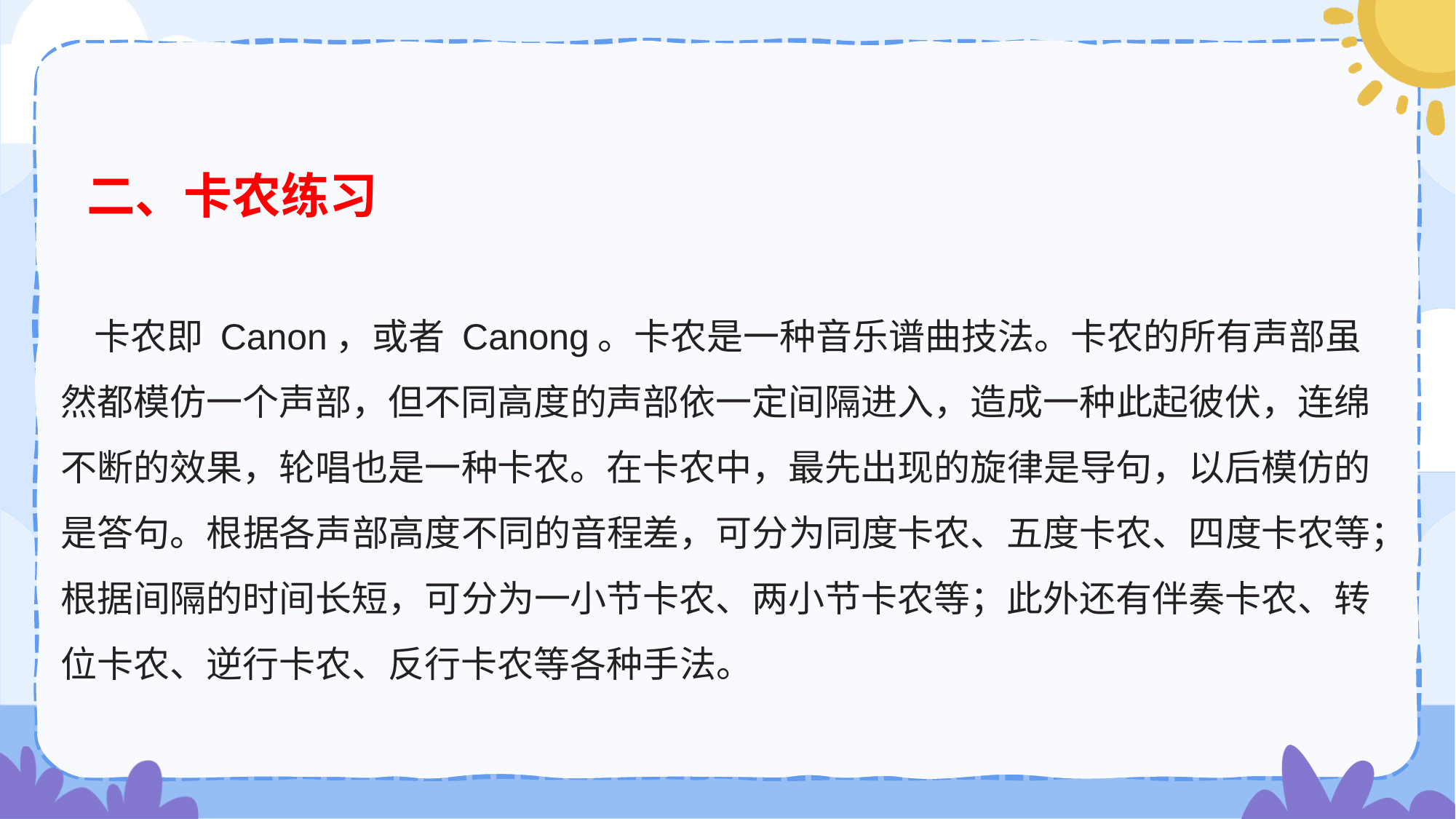

二、卡农练习
   卡农即 Canon，或者 Canong。卡农是一种音乐谱曲技法。卡农的所有声部虽然都模仿一个声部，但不同高度的声部依一定间隔进入，造成一种此起彼伏，连绵不断的效果，轮唱也是一种卡农。在卡农中，最先出现的旋律是导句，以后模仿的是答句。根据各声部高度不同的音程差，可分为同度卡农、五度卡农、四度卡农等；根据间隔的时间长短，可分为一小节卡农、两小节卡农等；此外还有伴奏卡农、转位卡农、逆行卡农、反行卡农等各种手法。